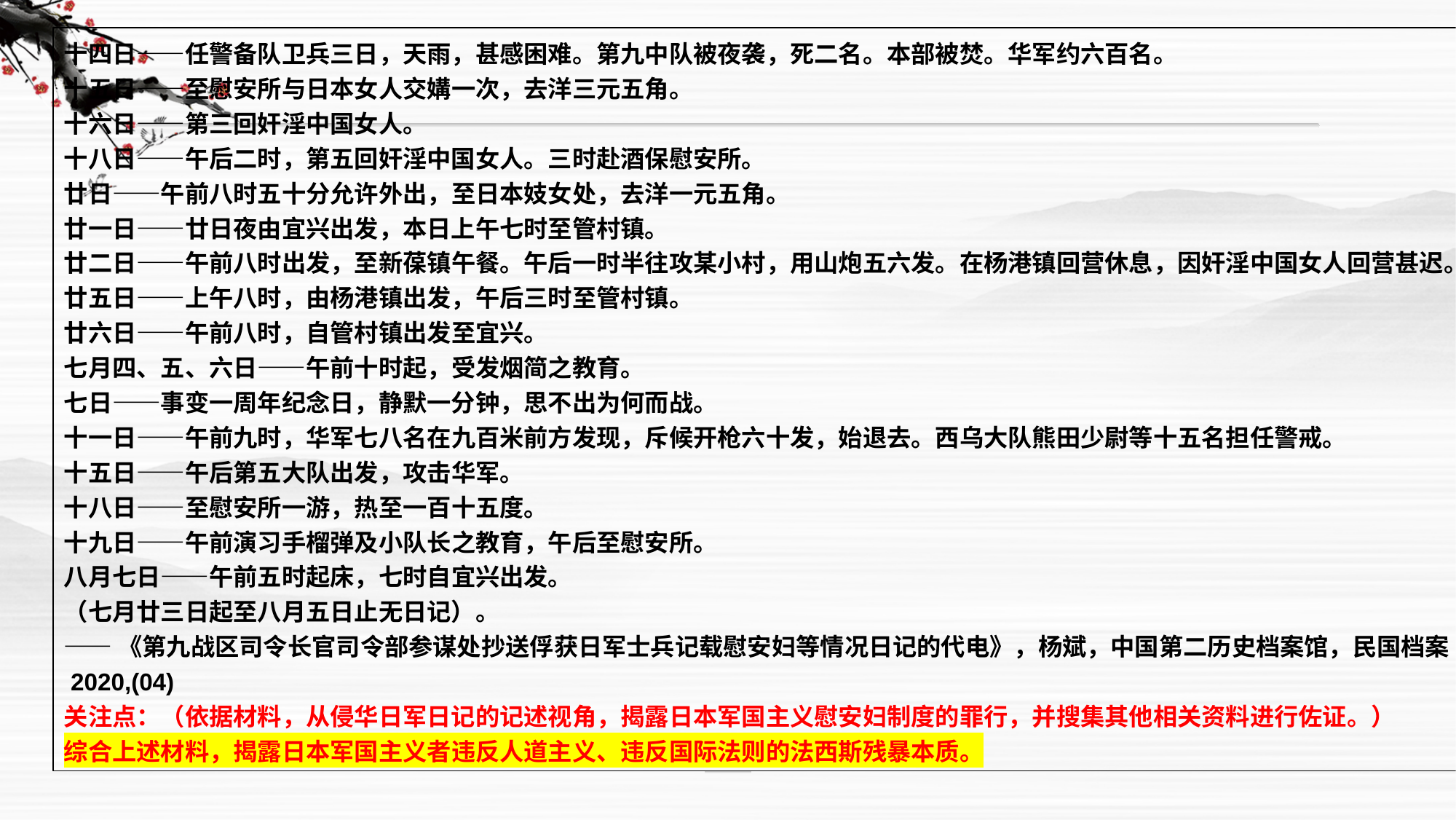

十四日——任警备队卫兵三日，天雨，甚感困难。第九中队被夜袭，死二名。本部被焚。华军约六百名。
十五日——至慰安所与日本女人交媾一次，去洋三元五角。
十六日——第三回奸淫中国女人。
十八日——午后二时，第五回奸淫中国女人。三时赴酒保慰安所。
廿日——午前八时五十分允许外出，至日本妓女处，去洋一元五角。
廿一日——廿日夜由宜兴出发，本日上午七时至管村镇。
廿二日——午前八时出发，至新葆镇午餐。午后一时半往攻某小村，用山炮五六发。在杨港镇回营休息，因奸淫中国女人回营甚迟。
廿五日——上午八时，由杨港镇出发，午后三时至管村镇。
廿六日——午前八时，自管村镇出发至宜兴。
七月四、五、六日——午前十时起，受发烟简之教育。
七日——事变一周年纪念日，静默一分钟，思不出为何而战。
十一日——午前九时，华军七八名在九百米前方发现，斥候开枪六十发，始退去。西乌大队熊田少尉等十五名担任警戒。
十五日——午后第五大队出发，攻击华军。
十八日——至慰安所一游，热至一百十五度。
十九日——午前演习手榴弹及小队长之教育，午后至慰安所。
八月七日——午前五时起床，七时自宜兴出发。
（七月廿三日起至八月五日止无日记）。
——《第九战区司令长官司令部参谋处抄送俘获日军士兵记载慰安妇等情况日记的代电》，杨斌，中国第二历史档案馆，民国档案. 2020,(04)
关注点：（依据材料，从侵华日军日记的记述视角，揭露日本军国主义慰安妇制度的罪行，并搜集其他相关资料进行佐证。）
综合上述材料，揭露日本军国主义者违反人道主义、违反国际法则的法西斯残暴本质。